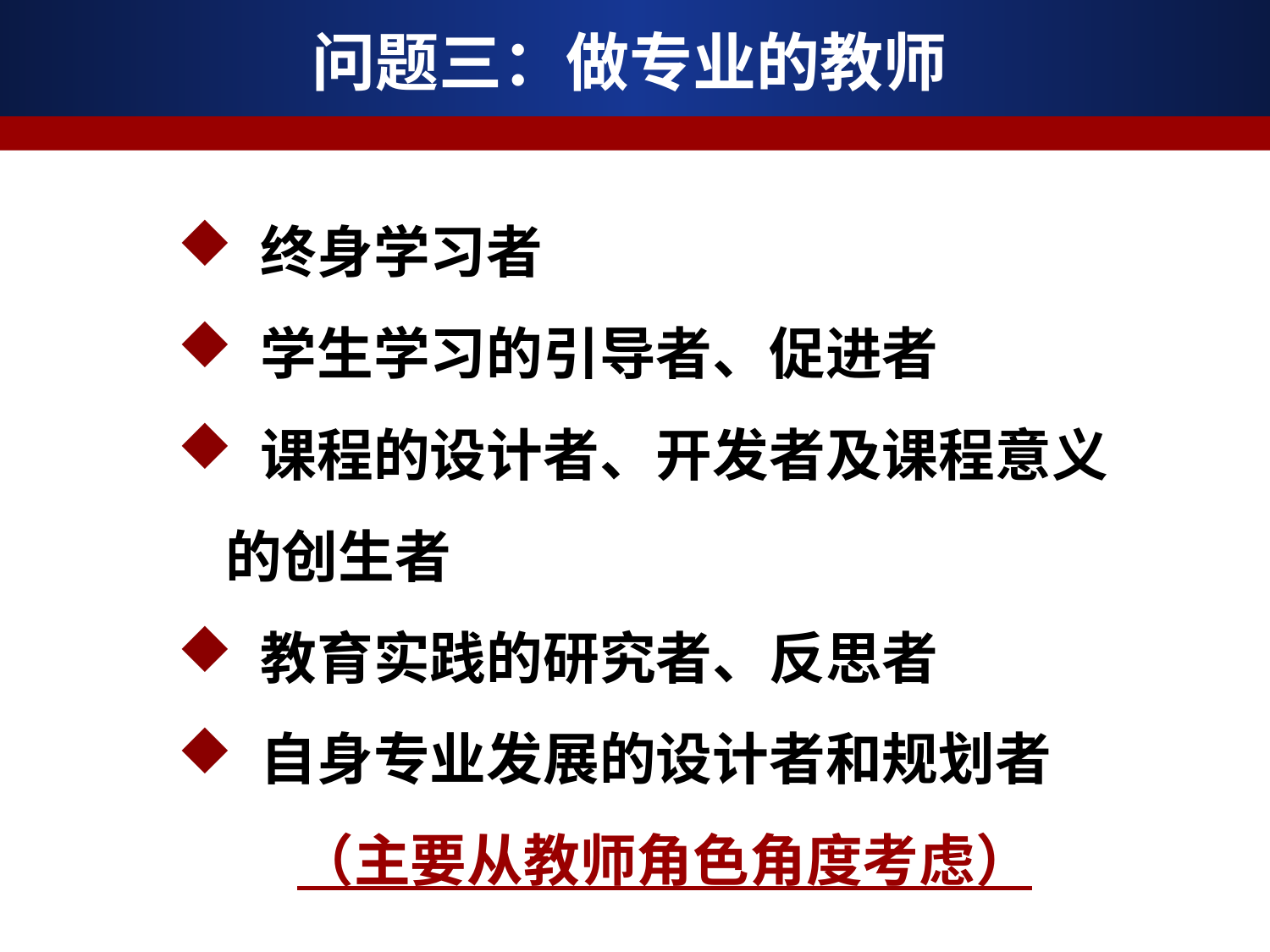

# 问题三：做专业的教师
 终身学习者
 学生学习的引导者、促进者
 课程的设计者、开发者及课程意义的创生者
 教育实践的研究者、反思者
 自身专业发展的设计者和规划者
（主要从教师角色角度考虑）